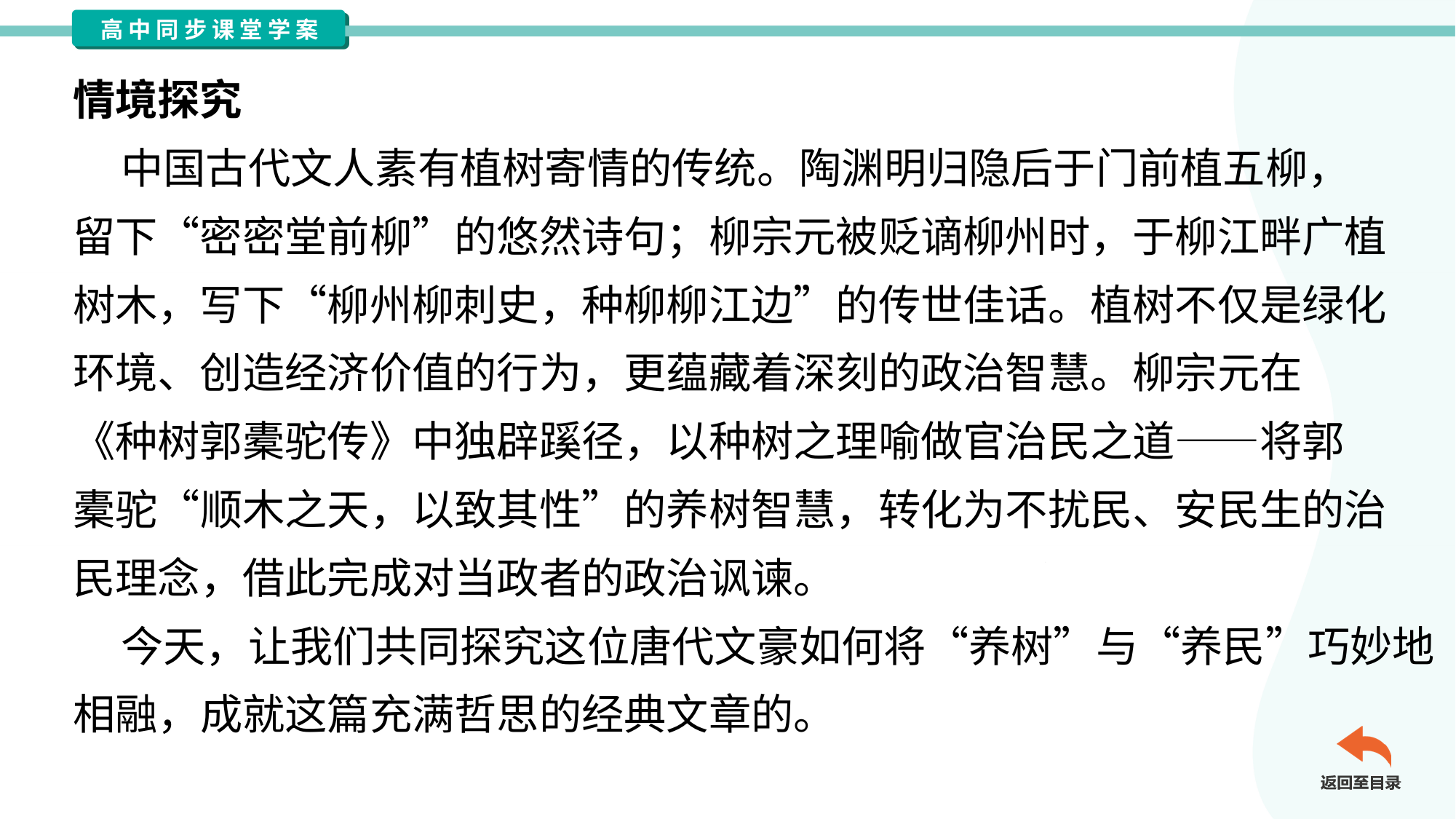

情境探究
    中国古代文人素有植树寄情的传统。陶渊明归隐后于门前植五柳，
留下“密密堂前柳”的悠然诗句；柳宗元被贬谪柳州时，于柳江畔广植
树木，写下“柳州柳刺史，种柳柳江边”的传世佳话。植树不仅是绿化
环境、创造经济价值的行为，更蕴藏着深刻的政治智慧。柳宗元在
《种树郭橐驼传》中独辟蹊径，以种树之理喻做官治民之道——将郭
橐驼“顺木之天，以致其性”的养树智慧，转化为不扰民、安民生的治
民理念，借此完成对当政者的政治讽谏。
    今天，让我们共同探究这位唐代文豪如何将“养树”与“养民”巧妙地
相融，成就这篇充满哲思的经典文章的。#1.2